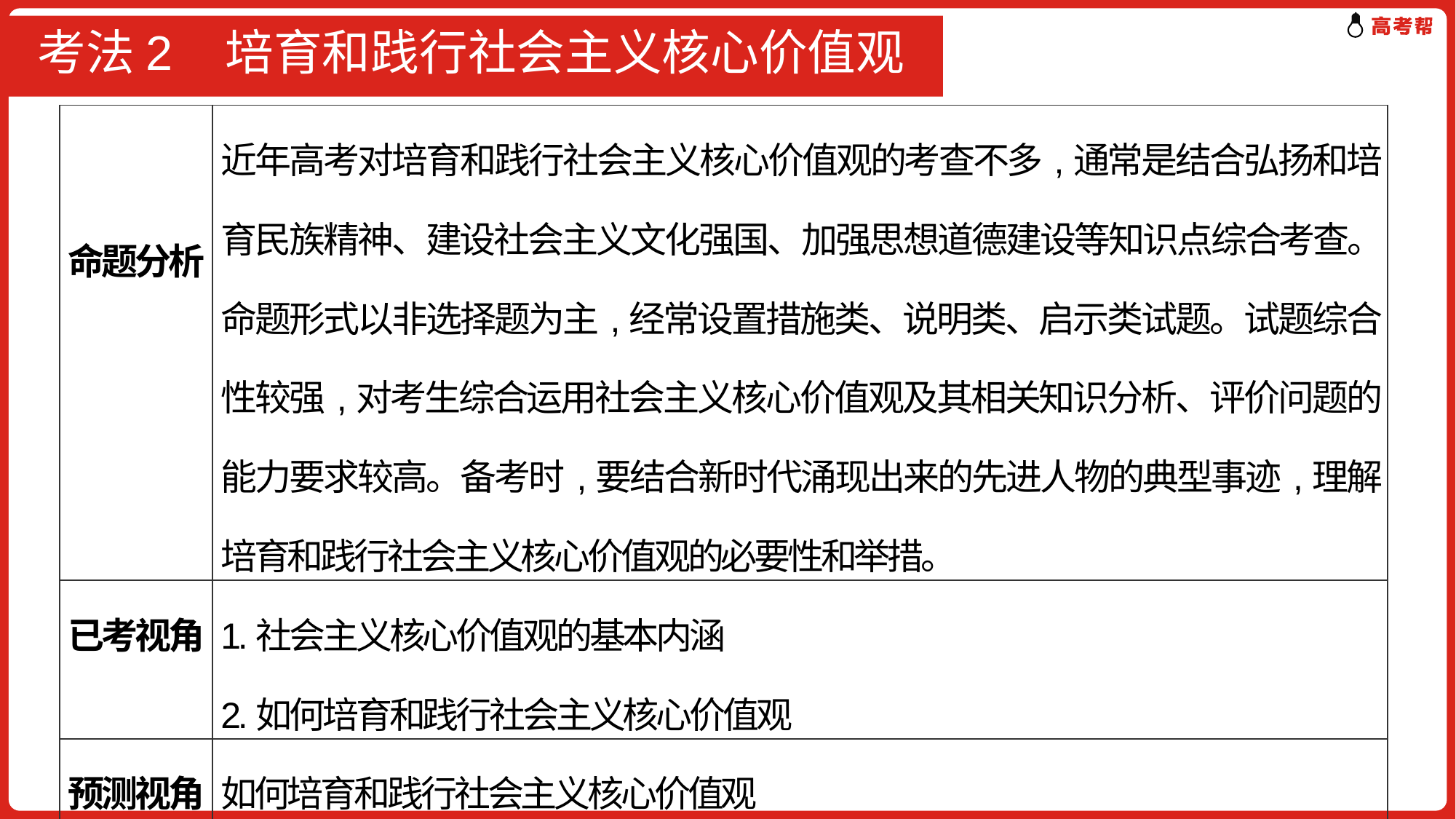

# 考法2   培育和践行社会主义核心价值观
| 命题分析 | 近年高考对培育和践行社会主义核心价值观的考查不多,通常是结合弘扬和培育民族精神、建设社会主义文化强国、加强思想道德建设等知识点综合考查。命题形式以非选择题为主,经常设置措施类、说明类、启示类试题。试题综合性较强,对考生综合运用社会主义核心价值观及其相关知识分析、评价问题的能力要求较高。备考时,要结合新时代涌现出来的先进人物的典型事迹,理解培育和践行社会主义核心价值观的必要性和举措。 |
| --- | --- |
| 已考视角 | 1.社会主义核心价值观的基本内涵 2.如何培育和践行社会主义核心价值观 |
| 预测视角 | 如何培育和践行社会主义核心价值观 |